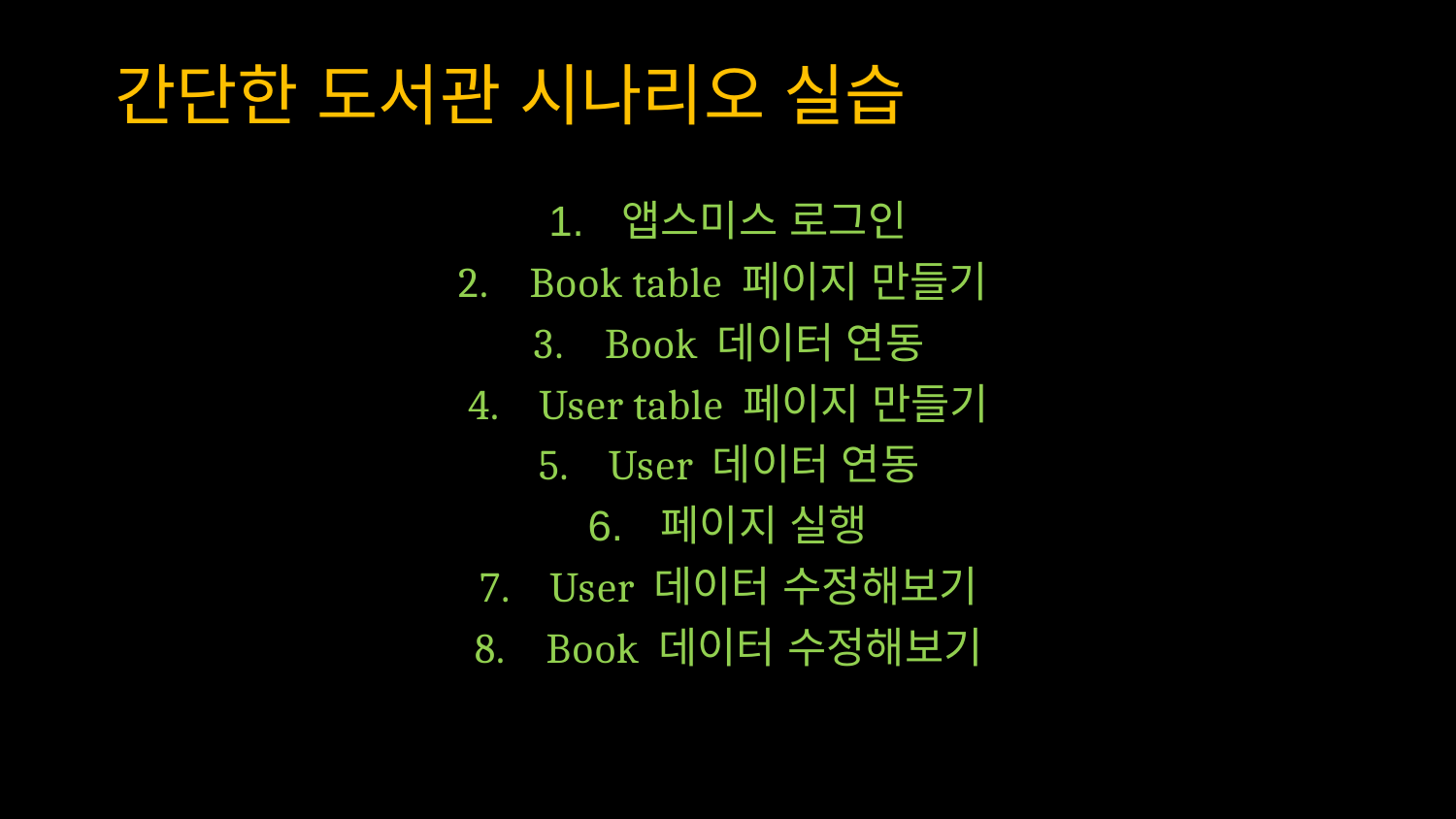

# 간단한 도서관 시나리오 실습
앱스미스 로그인
Book table 페이지 만들기
Book 데이터 연동
User table 페이지 만들기
User 데이터 연동
페이지 실행
User 데이터 수정해보기
Book 데이터 수정해보기